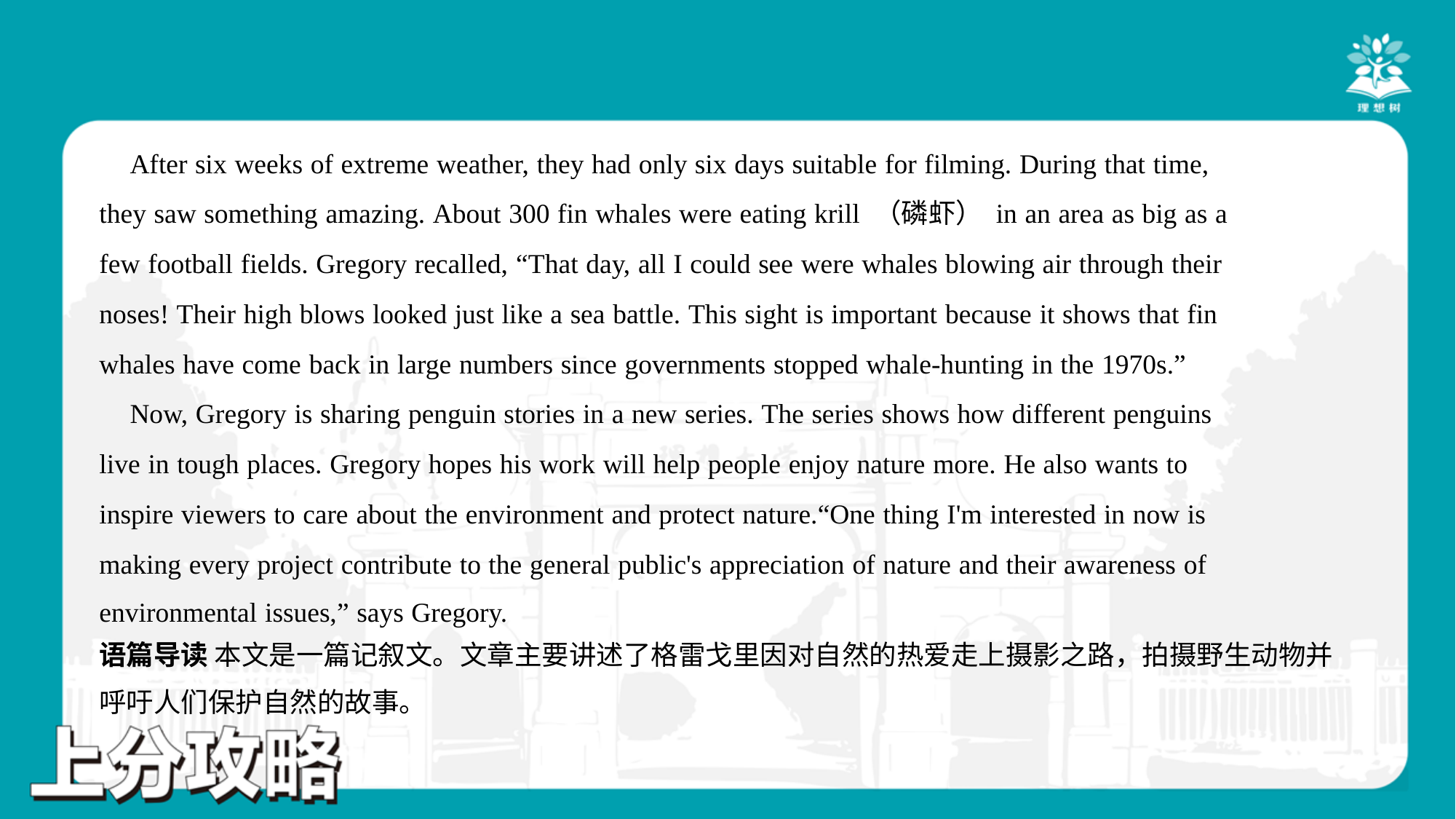

After six weeks of extreme weather, they had only six days suitable for filming. During that time,
they saw something amazing. About 300 fin whales were eating krill （磷虾） in an area as big as a
few football fields. Gregory recalled, “That day, all I could see were whales blowing air through their
noses! Their high blows looked just like a sea battle. This sight is important because it shows that fin
whales have come back in large numbers since governments stopped whale-hunting in the 1970s.”
    Now, Gregory is sharing penguin stories in a new series. The series shows how different penguins
live in tough places. Gregory hopes his work will help people enjoy nature more. He also wants to
inspire viewers to care about the environment and protect nature.“One thing I'm interested in now is
making every project contribute to the general public's appreciation of nature and their awareness of
environmental issues,” says Gregory.#5
语篇导读 本文是一篇记叙文。文章主要讲述了格雷戈里因对自然的热爱走上摄影之路，拍摄野生动物并
呼吁人们保护自然的故事。